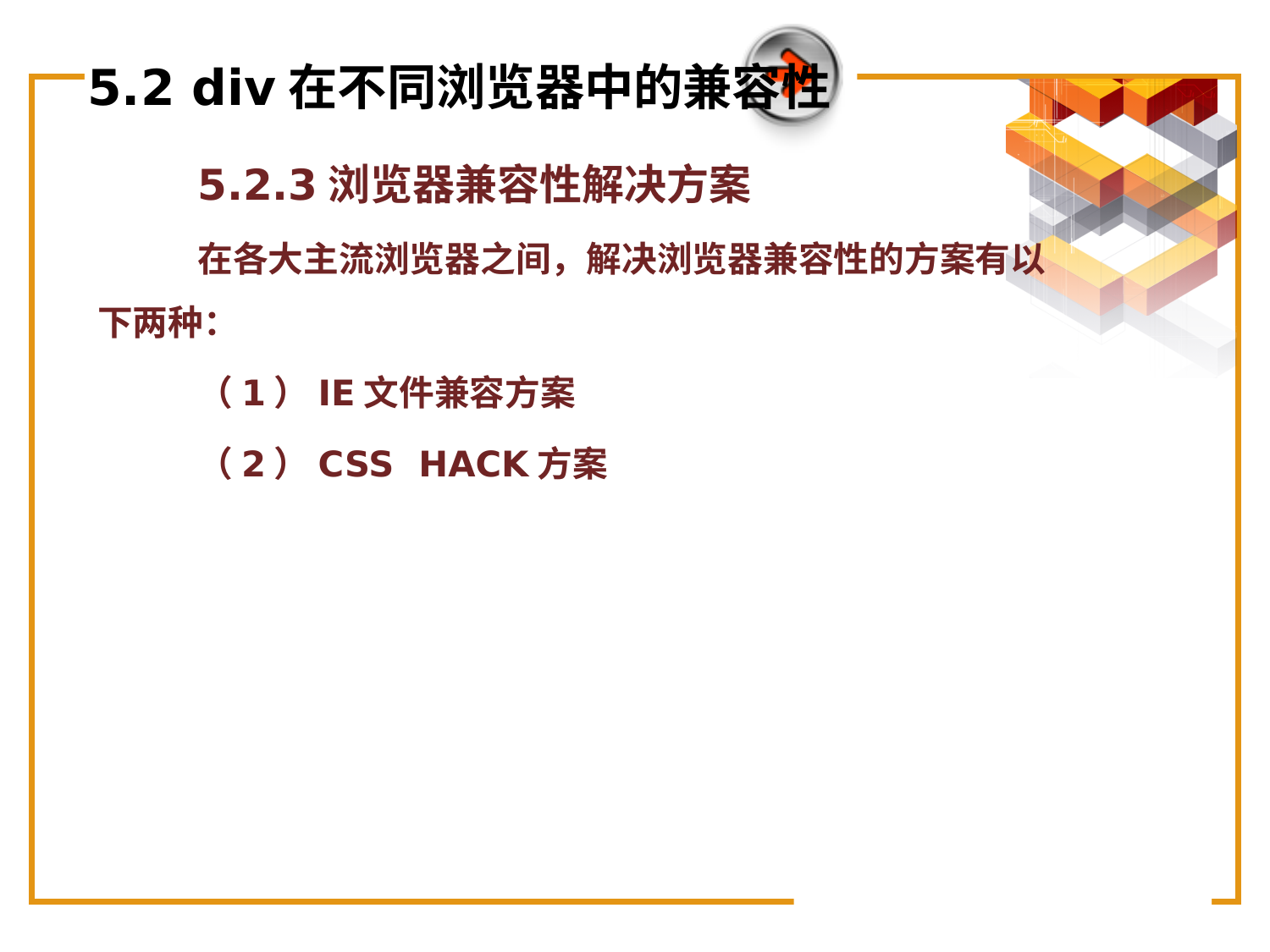

# 5.2 div在不同浏览器中的兼容性
5.2.3浏览器兼容性解决方案
在各大主流浏览器之间，解决浏览器兼容性的方案有以下两种：
（1）IE文件兼容方案
（2）CSS  HACK方案